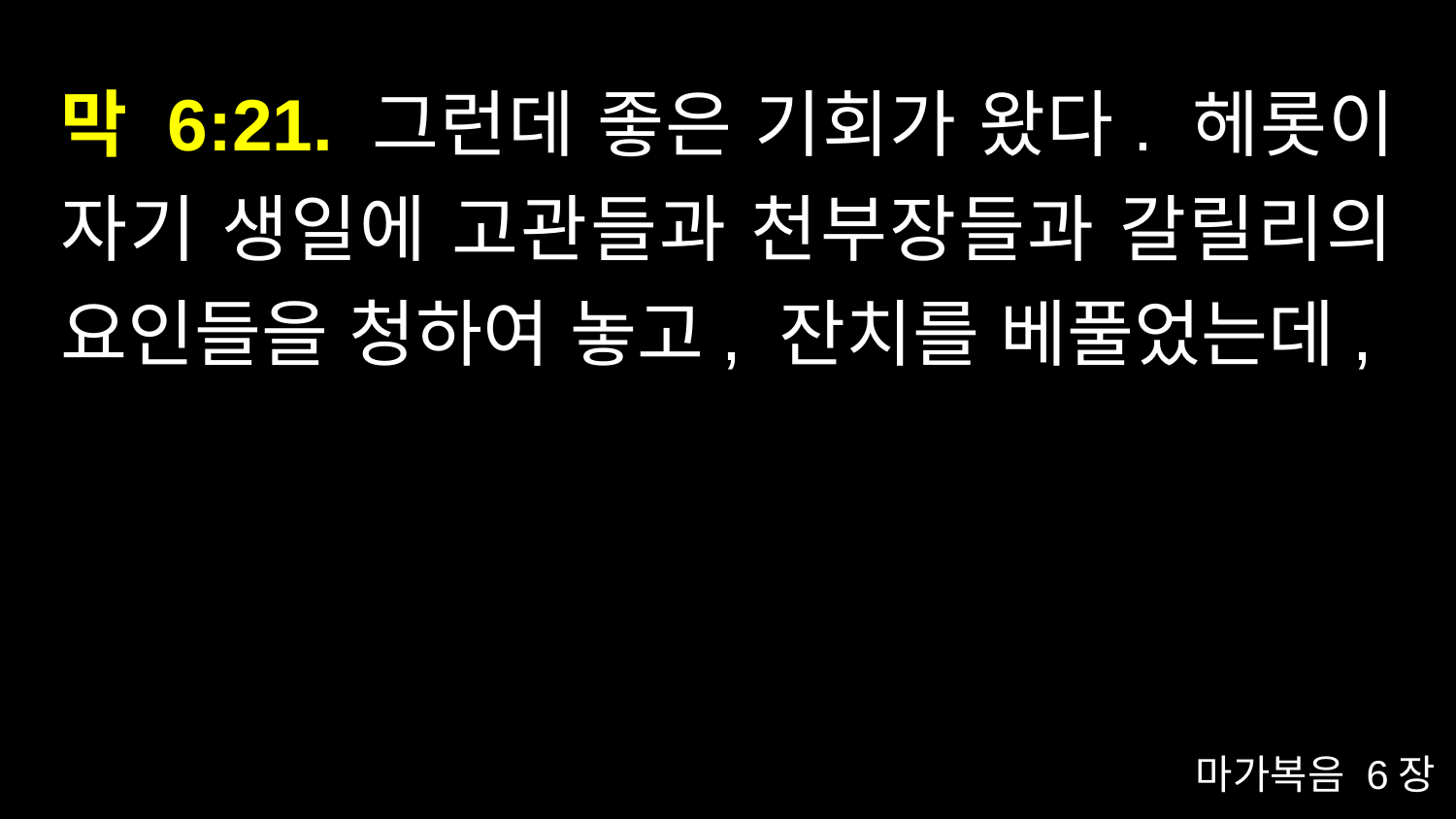

# 막 6:21. 그런데 좋은 기회가 왔다. 헤롯이 자기 생일에 고관들과 천부장들과 갈릴리의 요인들을 청하여 놓고, 잔치를 베풀었는데,
마가복음 6장